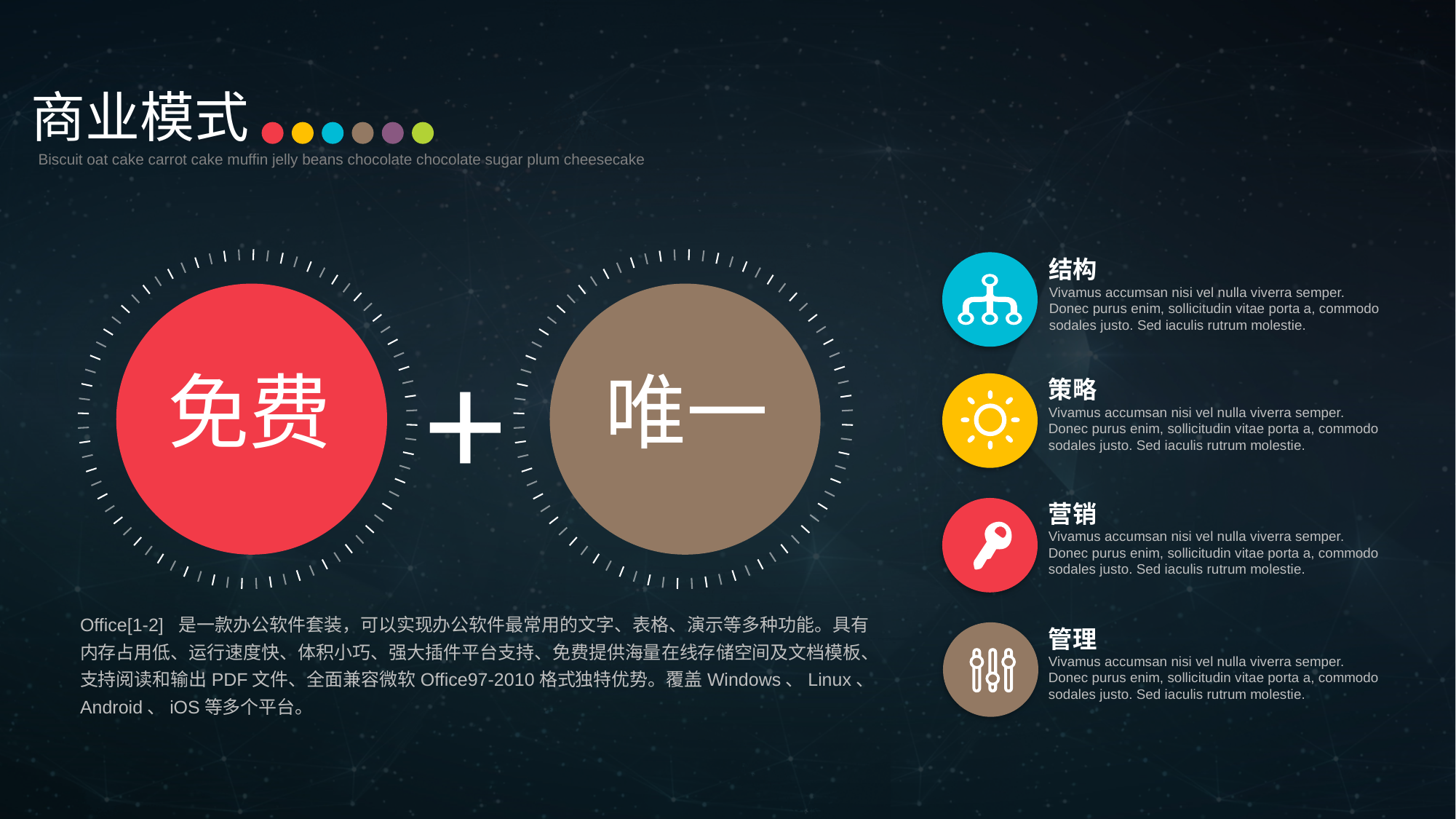

商业模式

Biscuit oat cake carrot cake muffin jelly beans chocolate chocolate sugar plum cheesecake
结构
Vivamus accumsan nisi vel nulla viverra semper. Donec purus enim, sollicitudin vitae porta a, commodo sodales justo. Sed iaculis rutrum molestie.

免费

唯一
+
策略
Vivamus accumsan nisi vel nulla viverra semper. Donec purus enim, sollicitudin vitae porta a, commodo sodales justo. Sed iaculis rutrum molestie.

营销
Vivamus accumsan nisi vel nulla viverra semper. Donec purus enim, sollicitudin vitae porta a, commodo sodales justo. Sed iaculis rutrum molestie.

Office[1-2]  是一款办公软件套装，可以实现办公软件最常用的文字、表格、演示等多种功能。具有内存占用低、运行速度快、体积小巧、强大插件平台支持、免费提供海量在线存储空间及文档模板、支持阅读和输出PDF文件、全面兼容微软Office97-2010格式独特优势。覆盖Windows、Linux、Android、iOS等多个平台。
管理
Vivamus accumsan nisi vel nulla viverra semper. Donec purus enim, sollicitudin vitae porta a, commodo sodales justo. Sed iaculis rutrum molestie.